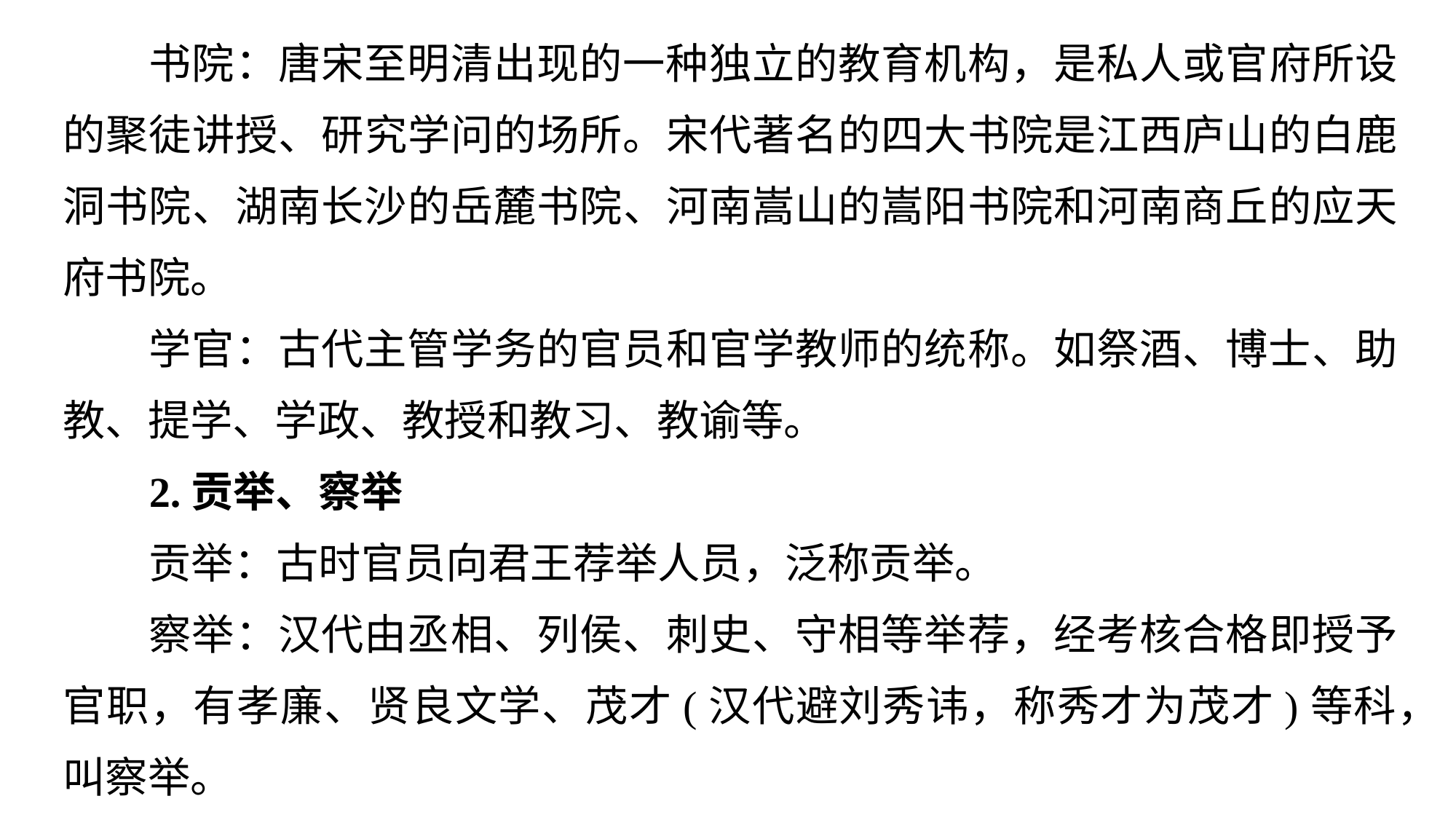

书院：唐宋至明清出现的一种独立的教育机构，是私人或官府所设的聚徒讲授、研究学问的场所。宋代著名的四大书院是江西庐山的白鹿洞书院、湖南长沙的岳麓书院、河南嵩山的嵩阳书院和河南商丘的应天府书院。
学官：古代主管学务的官员和官学教师的统称。如祭酒、博士、助教、提学、学政、教授和教习、教谕等。
2.贡举、察举
贡举：古时官员向君王荐举人员，泛称贡举。
察举：汉代由丞相、列侯、刺史、守相等举荐，经考核合格即授予官职，有孝廉、贤良文学、茂才(汉代避刘秀讳，称秀才为茂才)等科，叫察举。